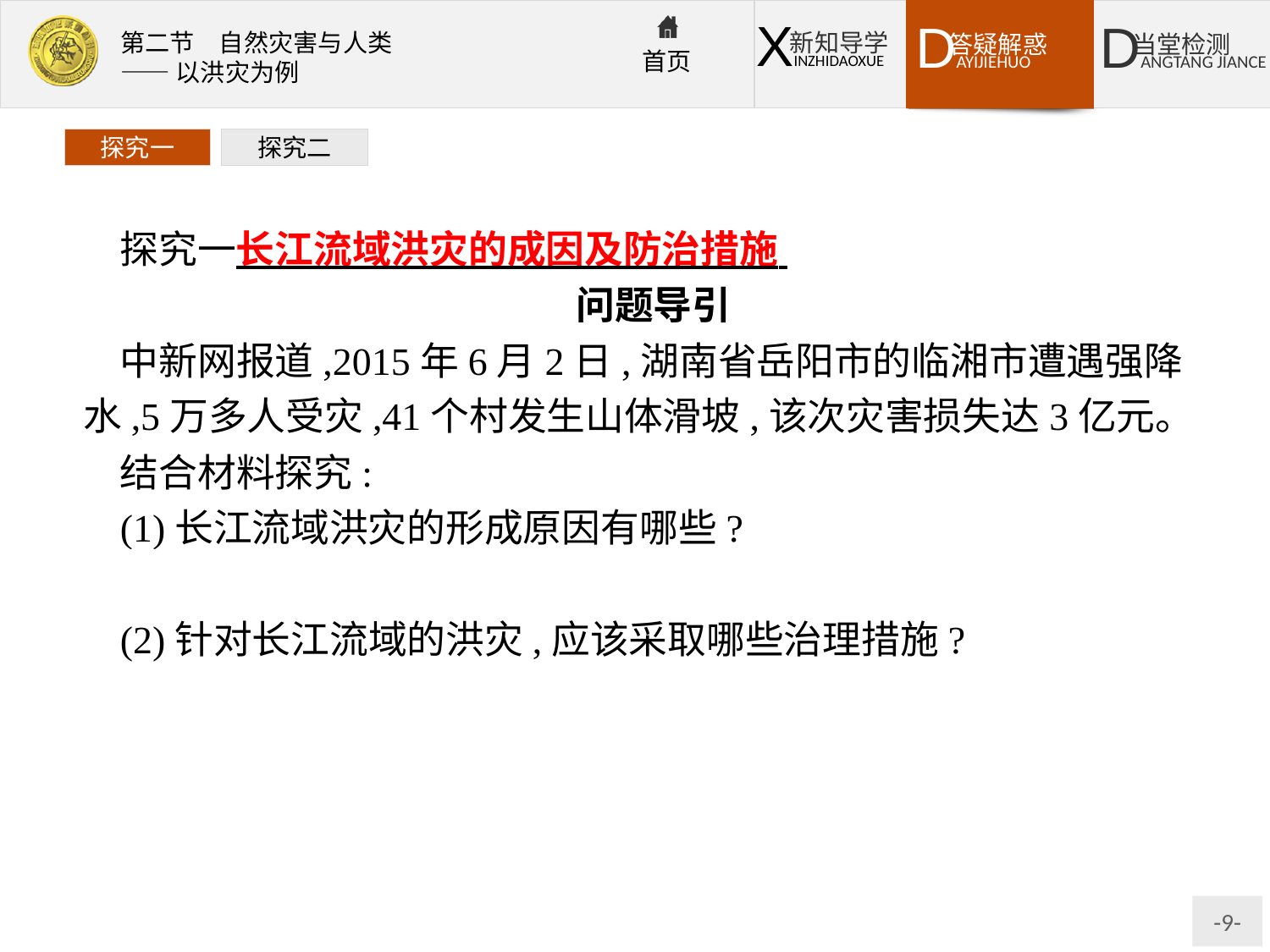

探究一
探究二
探究一长江流域洪灾的成因及防治措施
问题导引
中新网报道,2015年6月2日,湖南省岳阳市的临湘市遭遇强降水,5万多人受灾,41个村发生山体滑坡,该次灾害损失达3亿元。
结合材料探究:
(1)长江流域洪灾的形成原因有哪些?
提示:长江流域洪灾的形成既有自然原因也有人为原因。
(2)针对长江流域的洪灾,应该采取哪些治理措施?
提示:修建水利工程、退田还湖、疏浚河道、建设长江上中游防护林体系等。